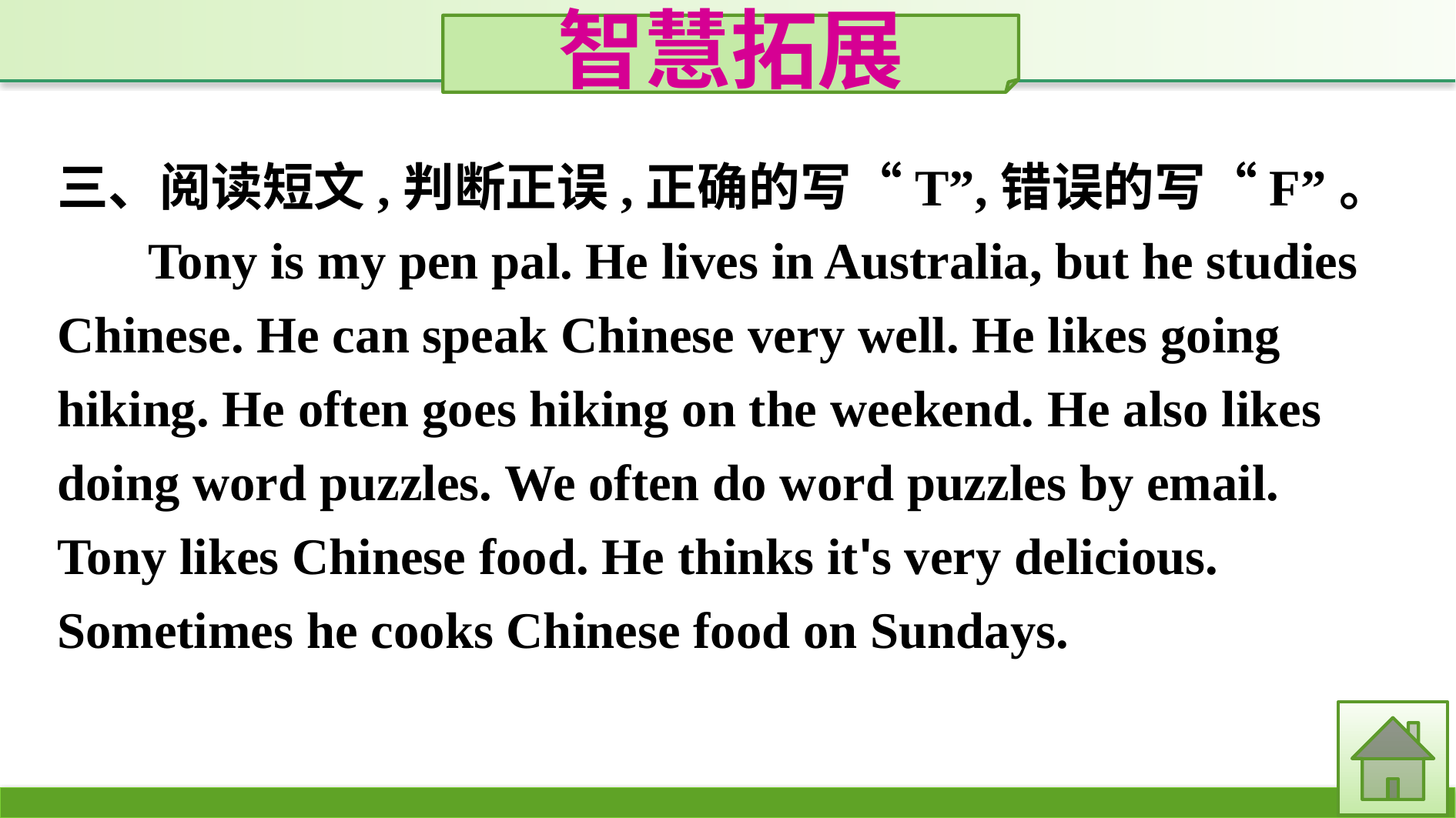

智慧拓展
三、阅读短文,判断正误,正确的写“T”,错误的写“F”。
Tony is my pen pal. He lives in Australia, but he studies Chinese. He can speak Chinese very well. He likes going hiking. He often goes hiking on the weekend. He also likes doing word puzzles. We often do word puzzles by email. Tony likes Chinese food. He thinks it's very delicious. Sometimes he cooks Chinese food on Sundays.